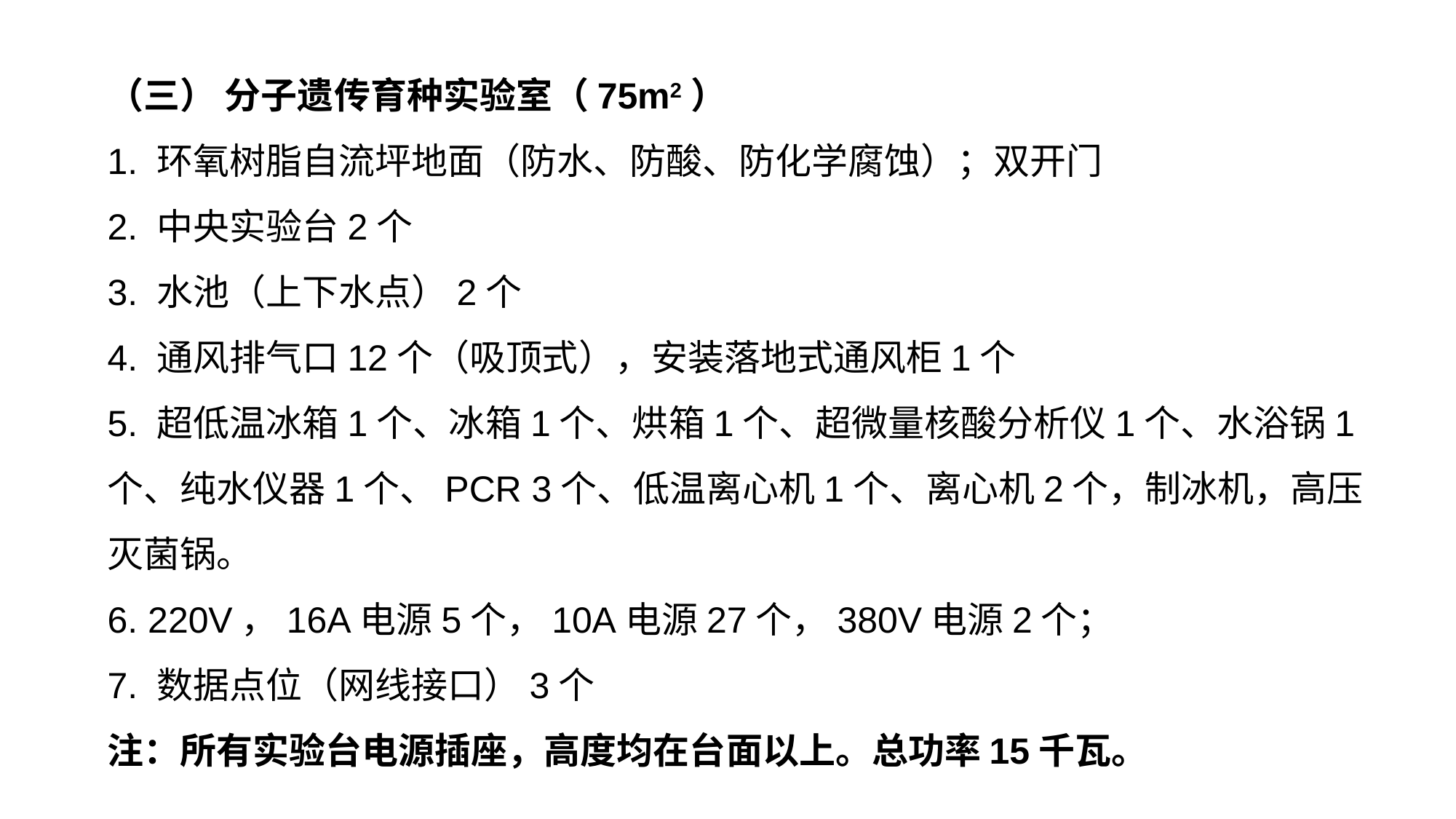

（三） 分子遗传育种实验室（75m2）
1. 环氧树脂自流坪地面（防水、防酸、防化学腐蚀）；双开门
2. 中央实验台2个
3. 水池（上下水点）2个
4. 通风排气口12个（吸顶式），安装落地式通风柜1个
5. 超低温冰箱1个、冰箱1个、烘箱1个、超微量核酸分析仪1个、水浴锅1个、纯水仪器1个、PCR 3个、低温离心机1个、离心机2个，制冰机，高压灭菌锅。
6. 220V，16A电源5个，10A电源27个，380V电源2个；
7. 数据点位（网线接口）3个
注：所有实验台电源插座，高度均在台面以上。总功率15千瓦。